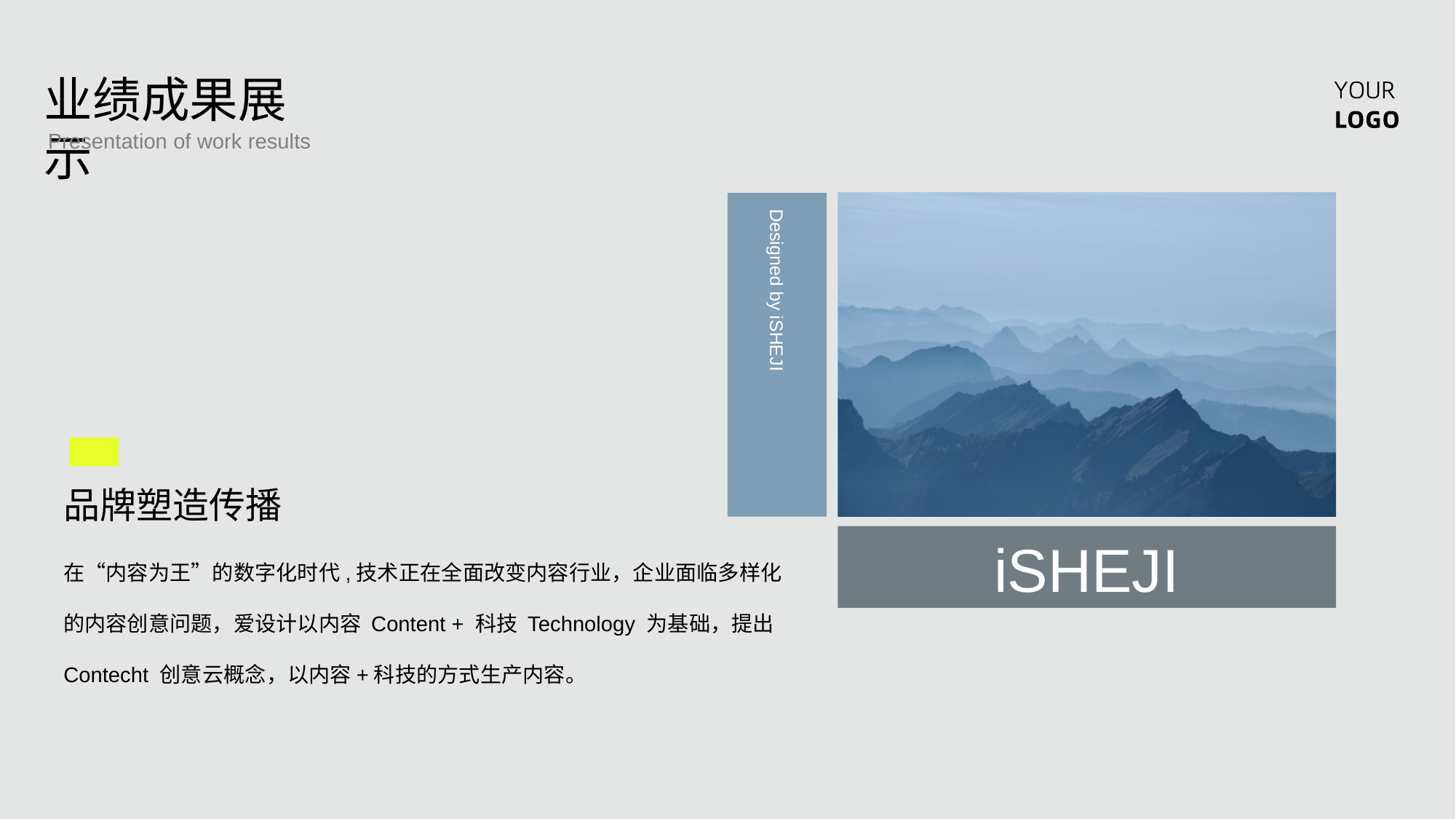

业绩成果展示

Presentation of work results

Designed by iSHEJI

品牌塑造传播

iSHEJI
在“内容为王”的数字化时代,技术正在全面改变内容行业，企业面临多样化的内容创意问题，爱设计以内容 Content + 科技 Technology 为基础，提出 Contecht 创意云概念，以内容+科技的方式生产内容。